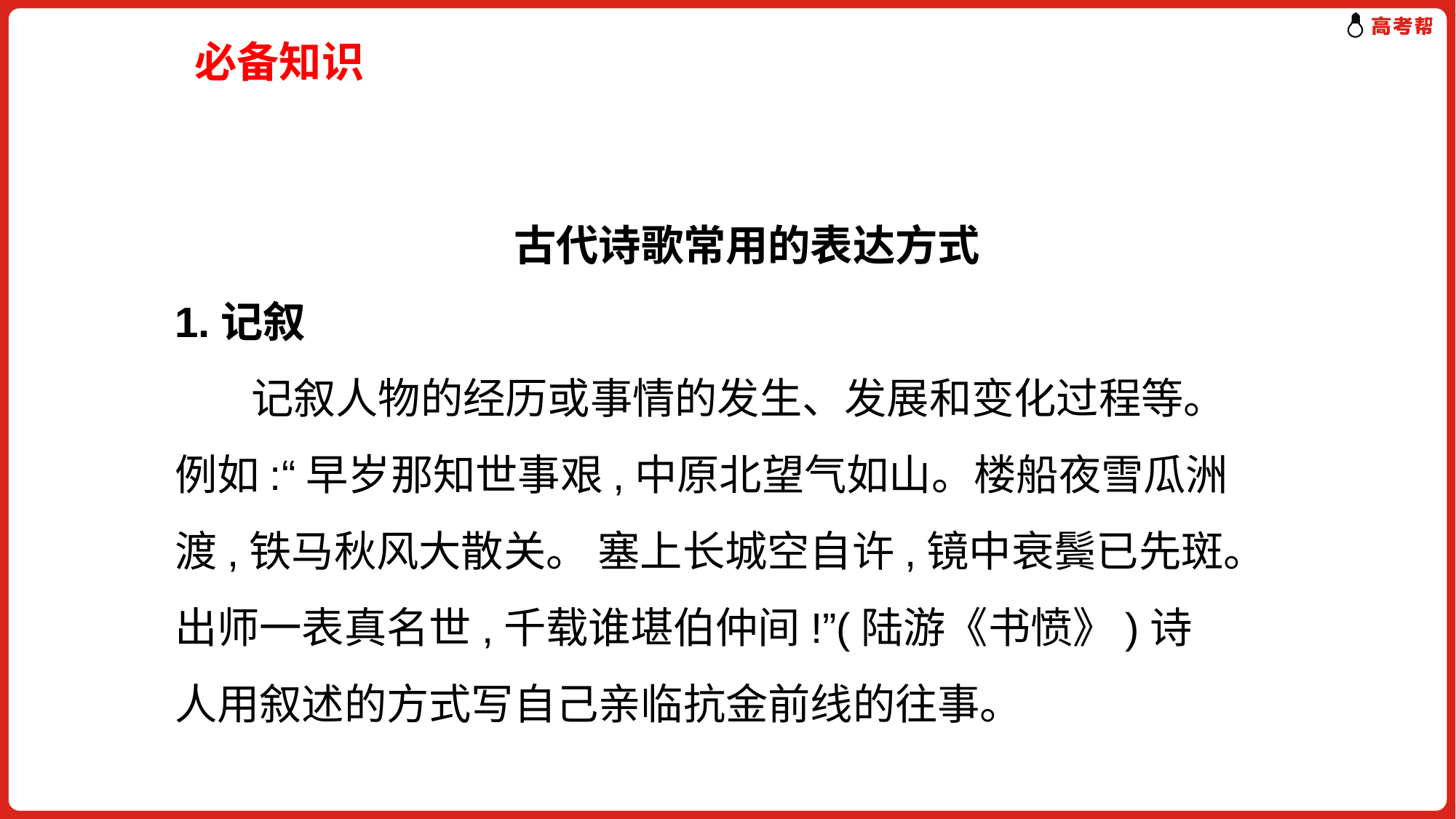

# 必备知识
　　古代诗歌常用的表达方式
1.记叙
       记叙人物的经历或事情的发生、发展和变化过程等。例如:“早岁那知世事艰,中原北望气如山。楼船夜雪瓜洲渡,铁马秋风大散关。 塞上长城空自许,镜中衰鬓已先斑。出师一表真名世,千载谁堪伯仲间!”(陆游《书愤》)诗人用叙述的方式写自己亲临抗金前线的往事。